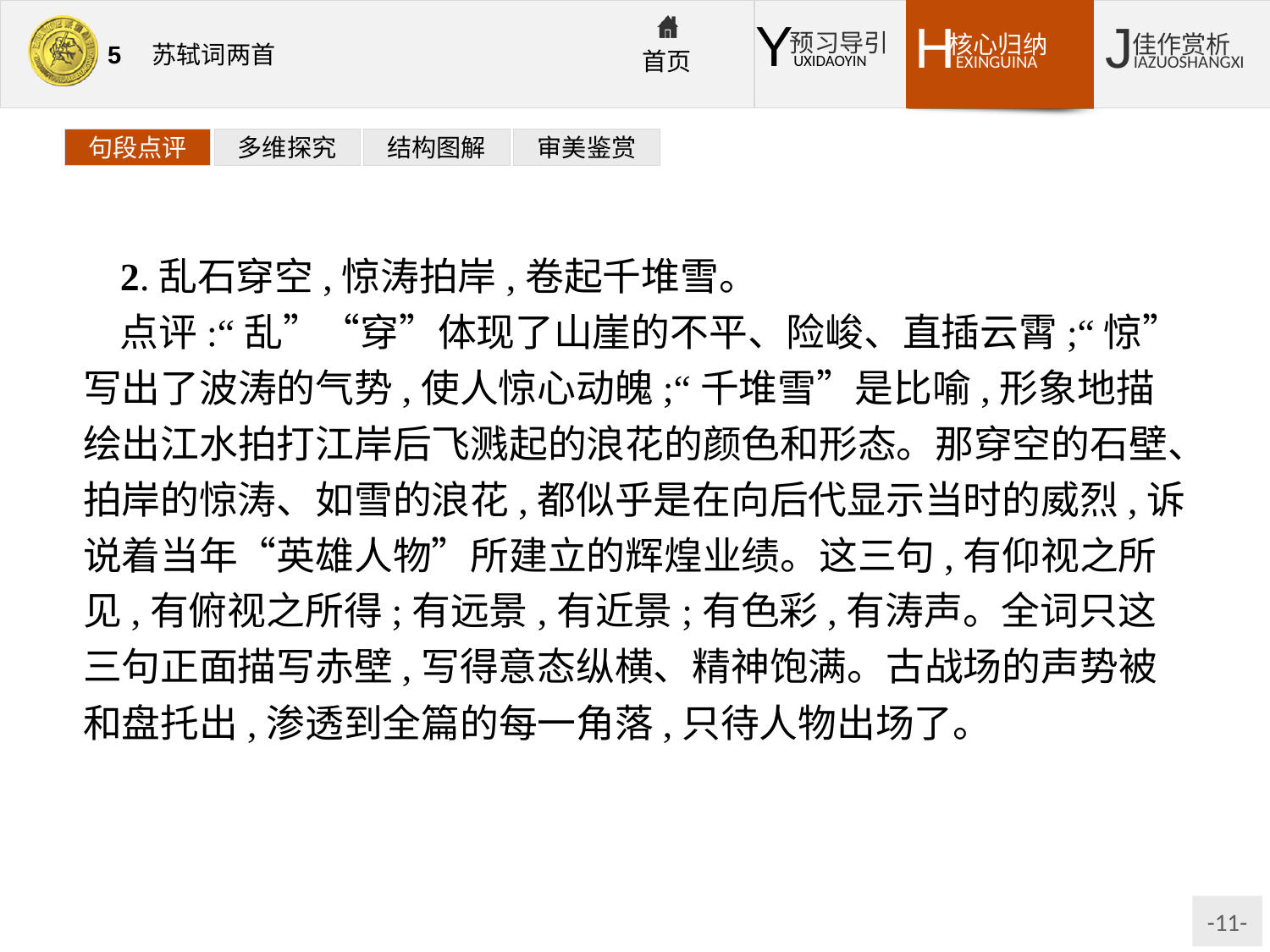

句段点评
多维探究
结构图解
审美鉴赏
2.乱石穿空,惊涛拍岸,卷起千堆雪。
点评:“乱”“穿”体现了山崖的不平、险峻、直插云霄;“惊”写出了波涛的气势,使人惊心动魄;“千堆雪”是比喻,形象地描绘出江水拍打江岸后飞溅起的浪花的颜色和形态。那穿空的石壁、拍岸的惊涛、如雪的浪花,都似乎是在向后代显示当时的威烈,诉说着当年“英雄人物”所建立的辉煌业绩。这三句,有仰视之所见,有俯视之所得;有远景,有近景;有色彩,有涛声。全词只这三句正面描写赤壁,写得意态纵横、精神饱满。古战场的声势被和盘托出,渗透到全篇的每一角落,只待人物出场了。